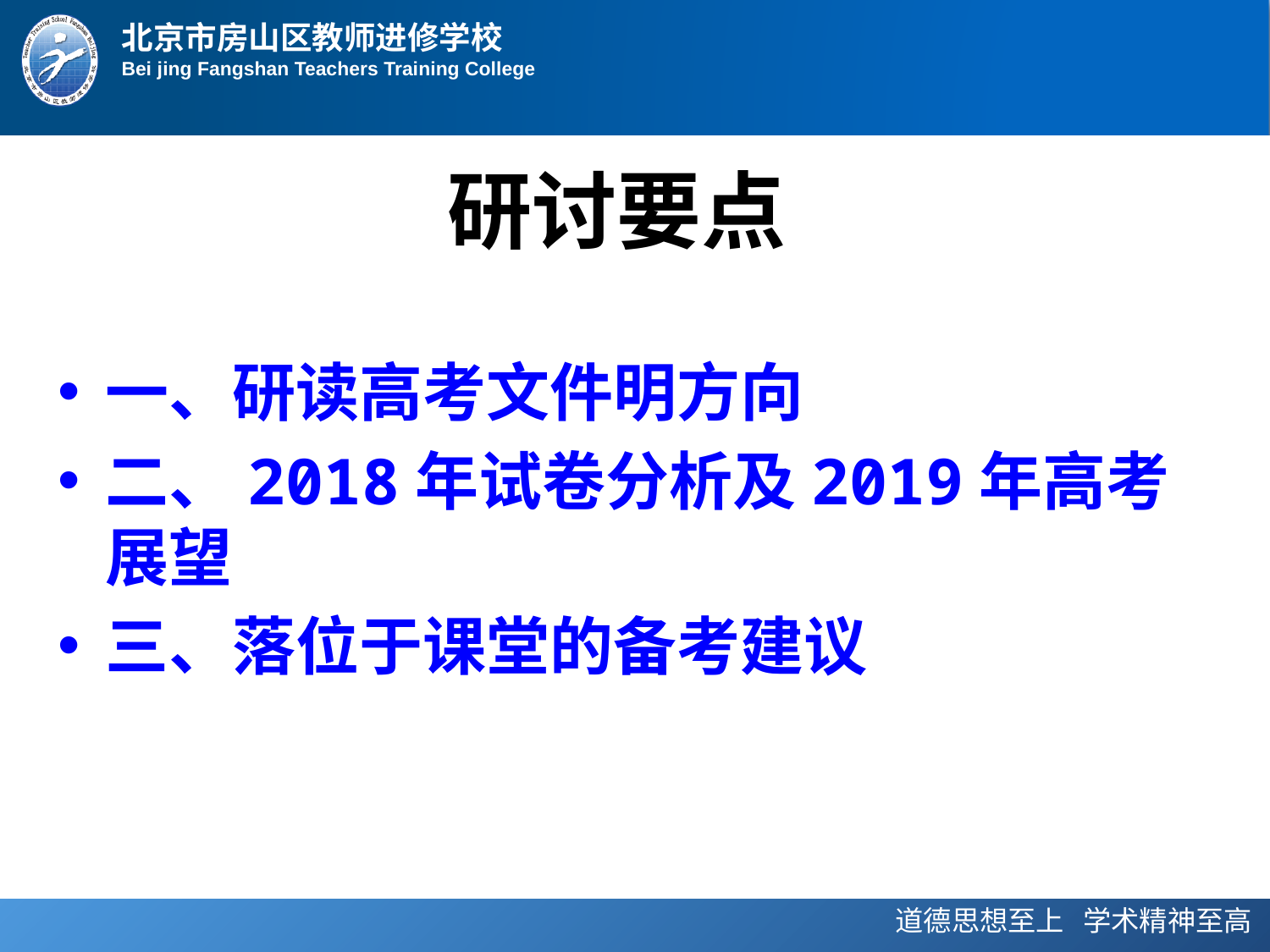

# 研讨要点
一、研读高考文件明方向
二、2018年试卷分析及2019年高考展望
三、落位于课堂的备考建议